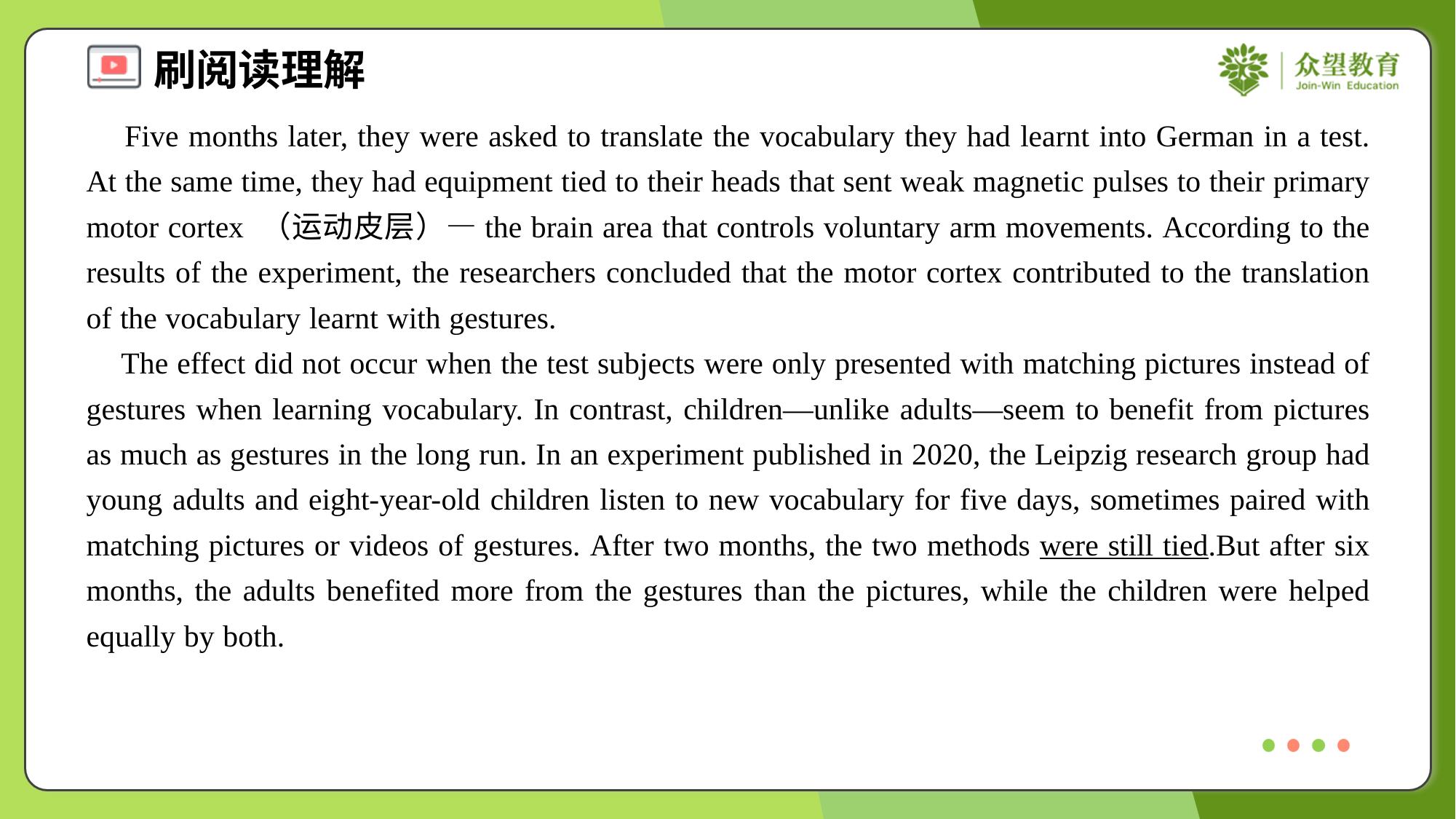

Five months later, they were asked to translate the vocabulary they had learnt into German in a test. At the same time, they had equipment tied to their heads that sent weak magnetic pulses to their primary motor cortex （运动皮层）—the brain area that controls voluntary arm movements. According to the results of the experiment, the researchers concluded that the motor cortex contributed to the translation of the vocabulary learnt with gestures.
    The effect did not occur when the test subjects were only presented with matching pictures instead of gestures when learning vocabulary. In contrast, children—unlike adults—seem to benefit from pictures as much as gestures in the long run. In an experiment published in 2020, the Leipzig research group had young adults and eight-year-old children listen to new vocabulary for five days, sometimes paired with matching pictures or videos of gestures. After two months, the two methods were still tied.But after six months, the adults benefited more from the gestures than the pictures, while the children were helped equally by both.